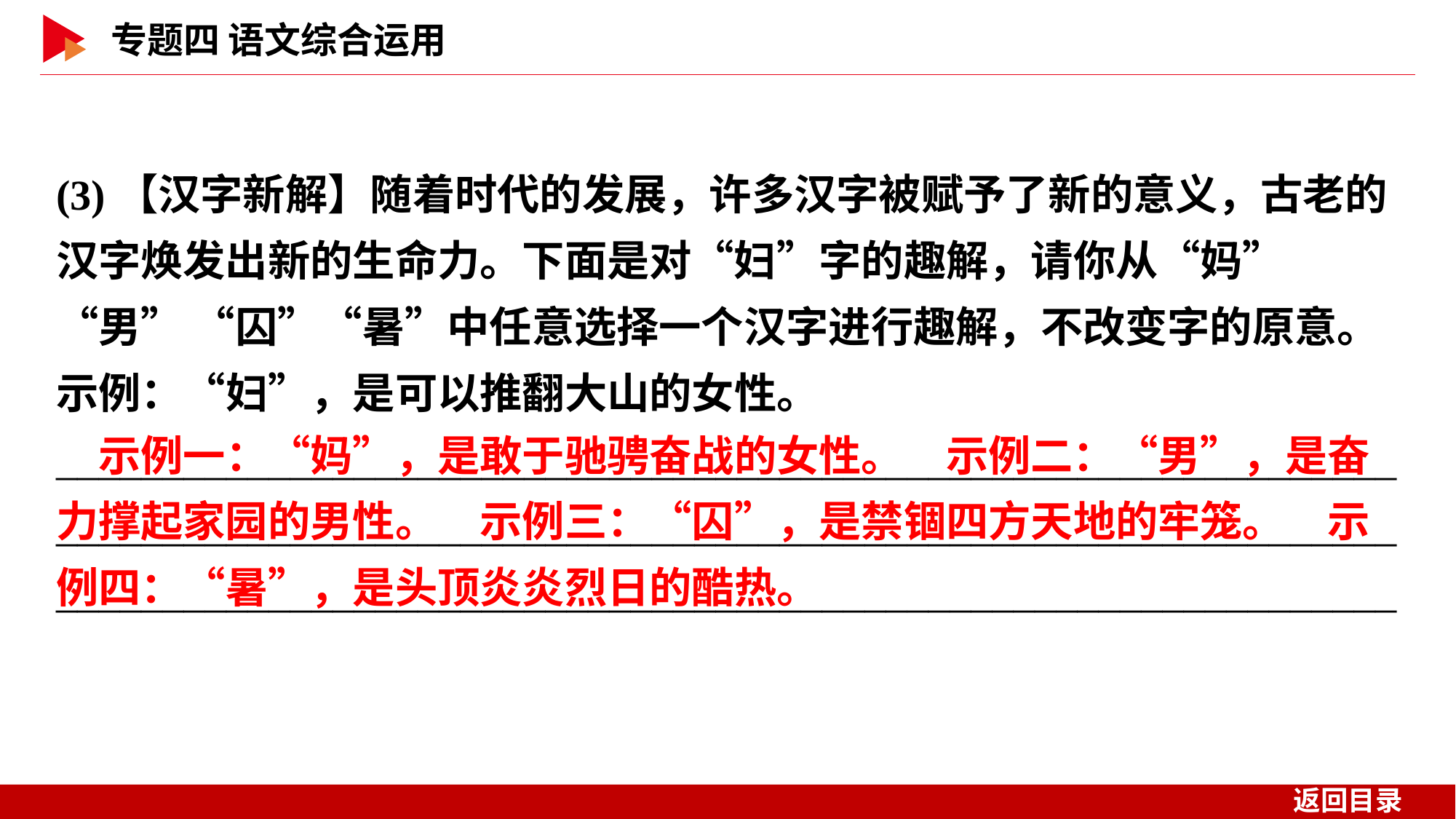

(3)【汉字新解】随着时代的发展，许多汉字被赋予了新的意义，古老的汉字焕发出新的生命力。下面是对“妇”字的趣解，请你从“妈”“男” “囚”“暑”中任意选择一个汉字进行趣解，不改变字的原意。
示例：“妇”，是可以推翻大山的女性。
_____________________________________________________________________________________________________________________________________________________________________________________________
　示例一：“妈”，是敢于驰骋奋战的女性。　示例二：“男”，是奋力撑起家园的男性。　示例三：“囚”，是禁锢四方天地的牢笼。　示例四：“暑”，是头顶炎炎烈日的酷热。